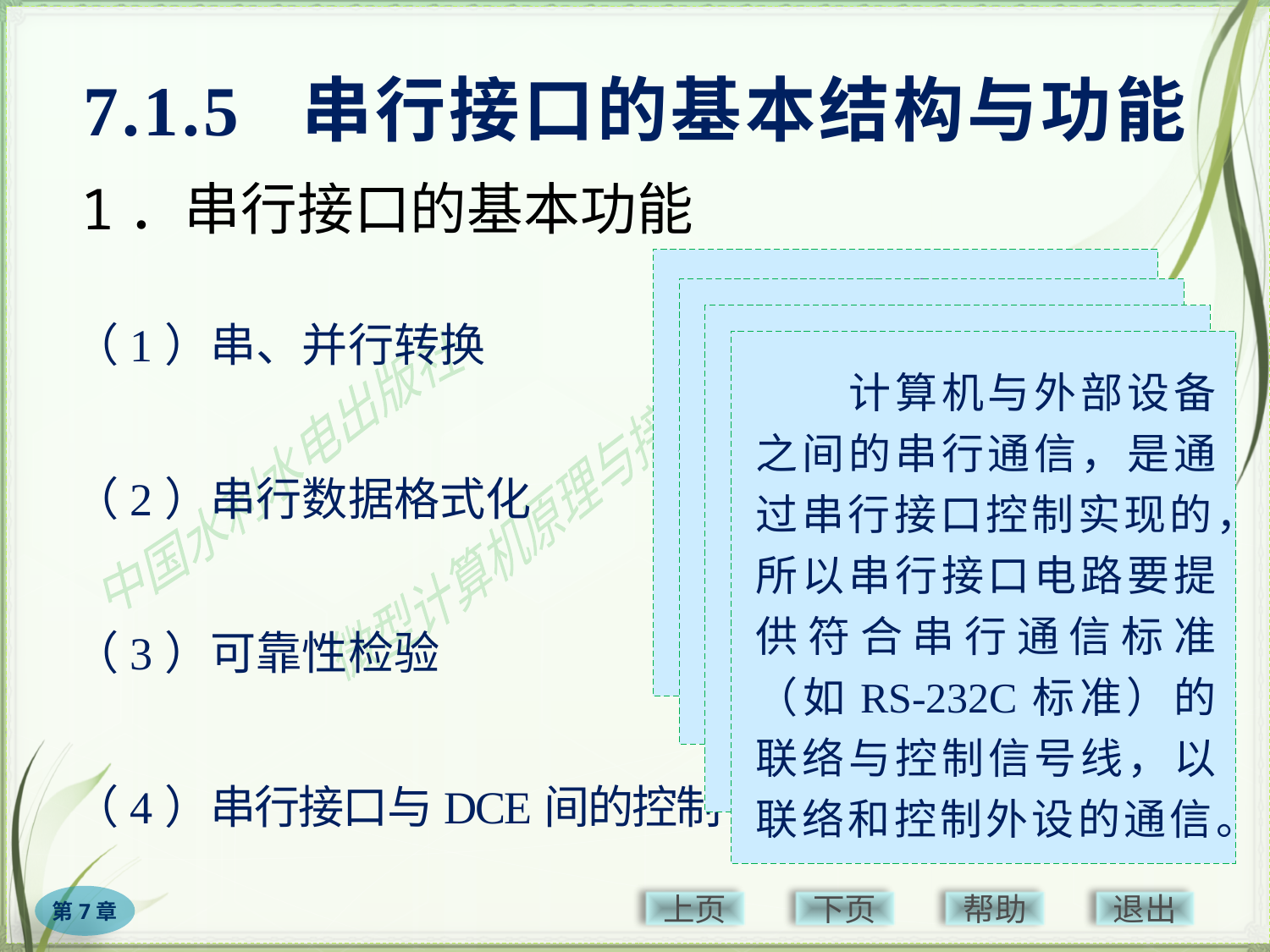

# 7.1.5  串行接口的基本结构与功能
1．串行接口的基本功能
（1）串、并行转换
（2）串行数据格式化
（3）可靠性检验
（4）串行接口与DCE间的控制
　　当并行数据由主机送至数据终端后，需要串行接口将其转换为串行数据再传送；当数据终端接收到串行数据时，需要串行接口先把串行数据转换为并行数据，然后才能送入主机内部 。
　　 CPU送出的并行数据转换成串行数据后，接口电路应能实现数据格式化：在异步方式下发送器发送数据时自动生成起始位、停止位；在同步方式下接口所做的数据格式化主要是在数据块前加上同步字符。
　　为确保收/发数据的可靠性，发送时，异步方式工作的接口电路要自动生成奇/偶校验位，同步方式工作的接口电路要生成CRC校验码；接收时，串行接口电路要检查字符的奇/偶校验位或其他校验码，以检测数据传输的正确性。
　　计算机与外部设备之间的串行通信，是通过串行接口控制实现的，所以串行接口电路要提供符合串行通信标准（如RS-232C标准）的联络与控制信号线，以联络和控制外设的通信。